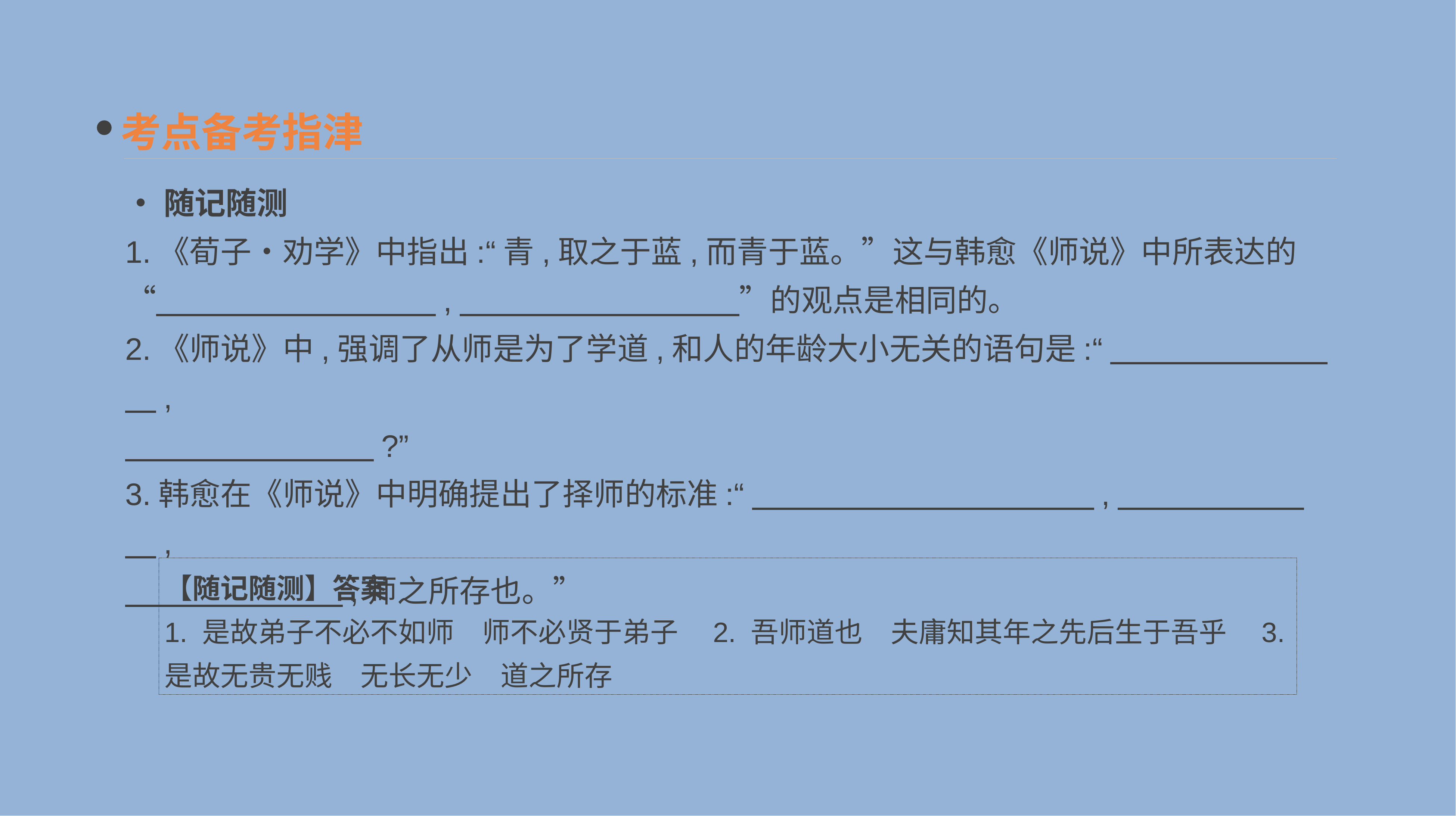

考点备考指津

•随记随测
1.《荀子•劝学》中指出:“青,取之于蓝,而青于蓝。”这与韩愈《师说》中所表达的“　　　　　　　　　,　　　　　　　　　”的观点是相同的。
2.《师说》中,强调了从师是为了学道,和人的年龄大小无关的语句是:“　　　　　　　　,
　　　　　　　　?”
3.韩愈在《师说》中明确提出了择师的标准:“　　　　　　　　　　　,　　　　　　　,
　　　　　　　,师之所存也。”
【随记随测】答案
1. 是故弟子不必不如师　师不必贤于弟子　2. 吾师道也　夫庸知其年之先后生于吾乎　3. 是故无贵无贱　无长无少　道之所存